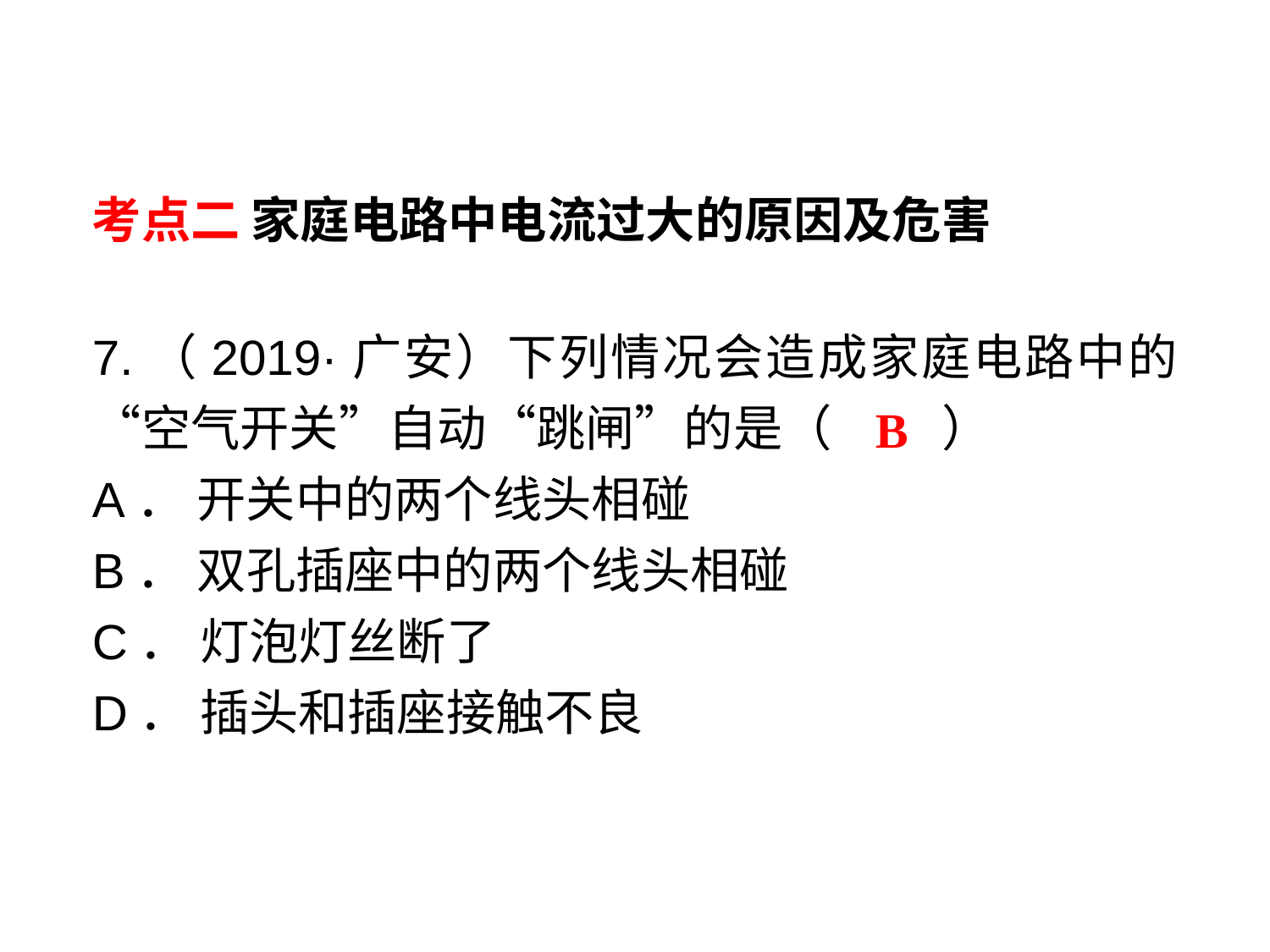

考点二 家庭电路中电流过大的原因及危害
7.（2019·广安）下列情况会造成家庭电路中的“空气开关”自动“跳闸”的是（　 　）
A． 开关中的两个线头相碰
B． 双孔插座中的两个线头相碰
C． 灯泡灯丝断了
D． 插头和插座接触不良
B